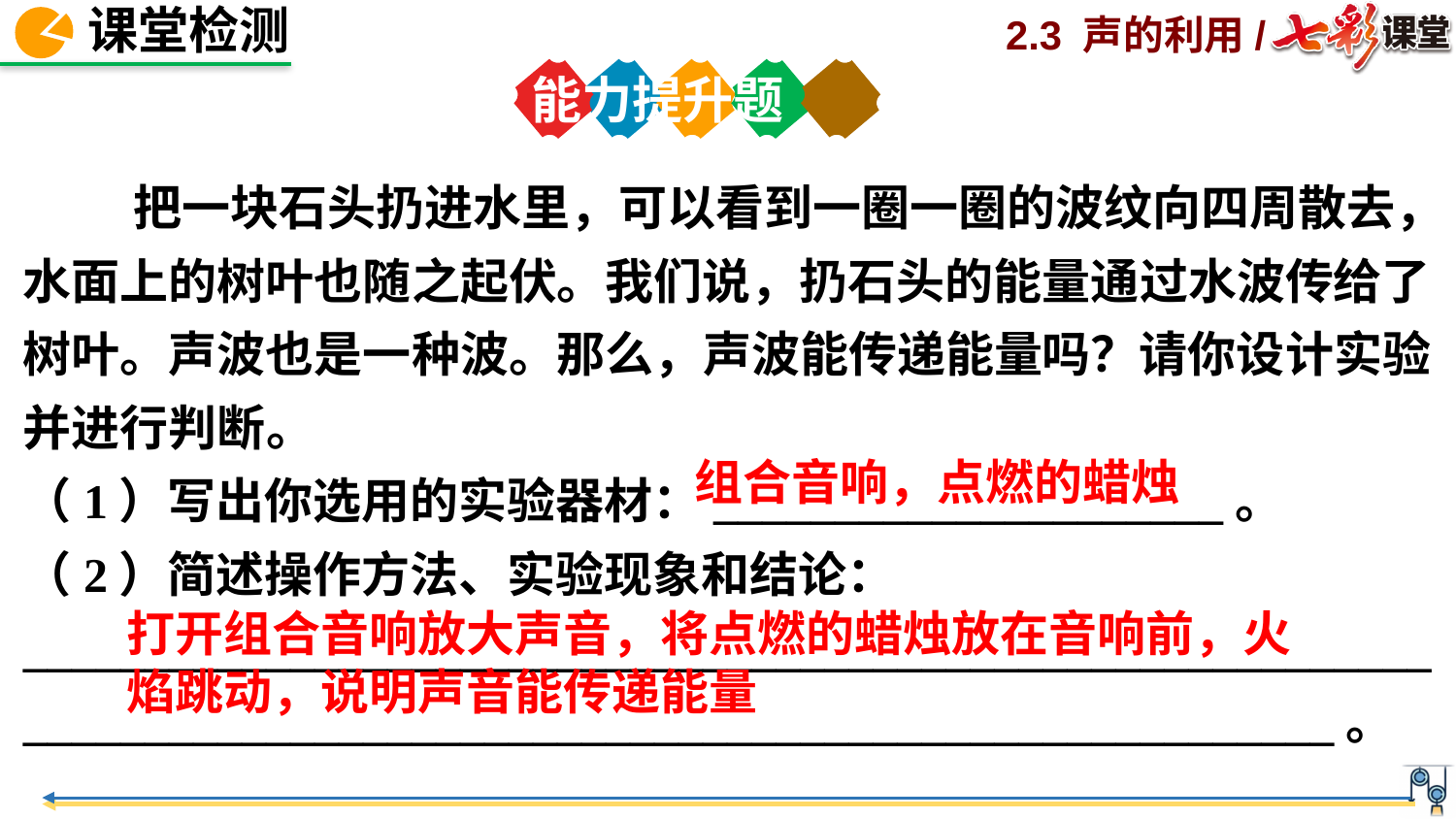

能力提升题

         把一块石头扔进水里，可以看到一圈一圈的波纹向四周散去，水面上的树叶也随之起伏。我们说，扔石头的能量通过水波传给了树叶。声波也是一种波。那么，声波能传递能量吗？请你设计实验并进行判断。
（1）写出你选用的实验器材：_____________________。
（2）简述操作方法、实验现象和结论：________________________________________________________________________________________________________________。
组合音响，点燃的蜡烛
打开组合音响放大声音，将点燃的蜡烛放在音响前，火焰跳动，说明声音能传递能量